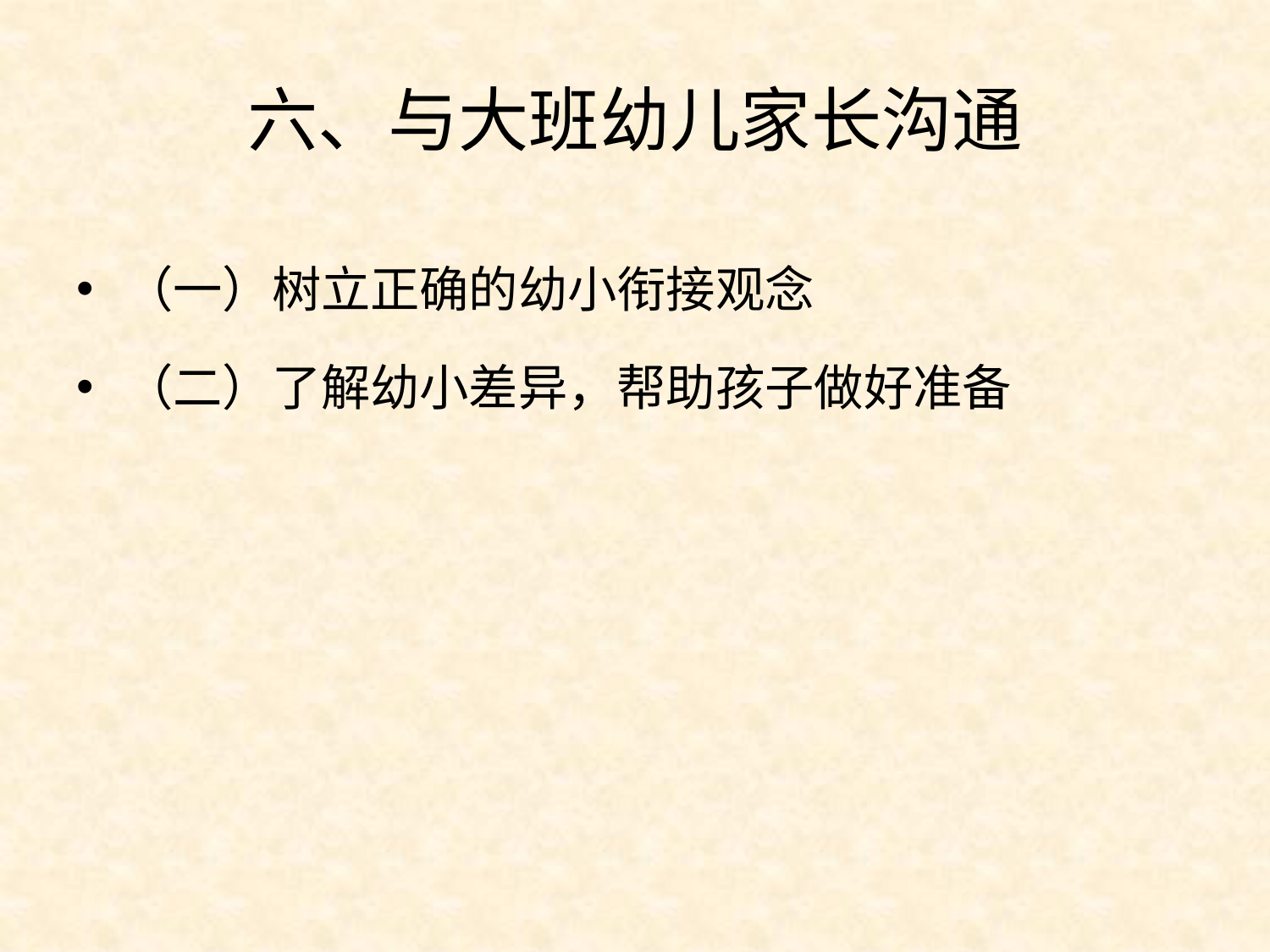

# 六、与大班幼儿家长沟通
（一）树立正确的幼小衔接观念
（二）了解幼小差异，帮助孩子做好准备